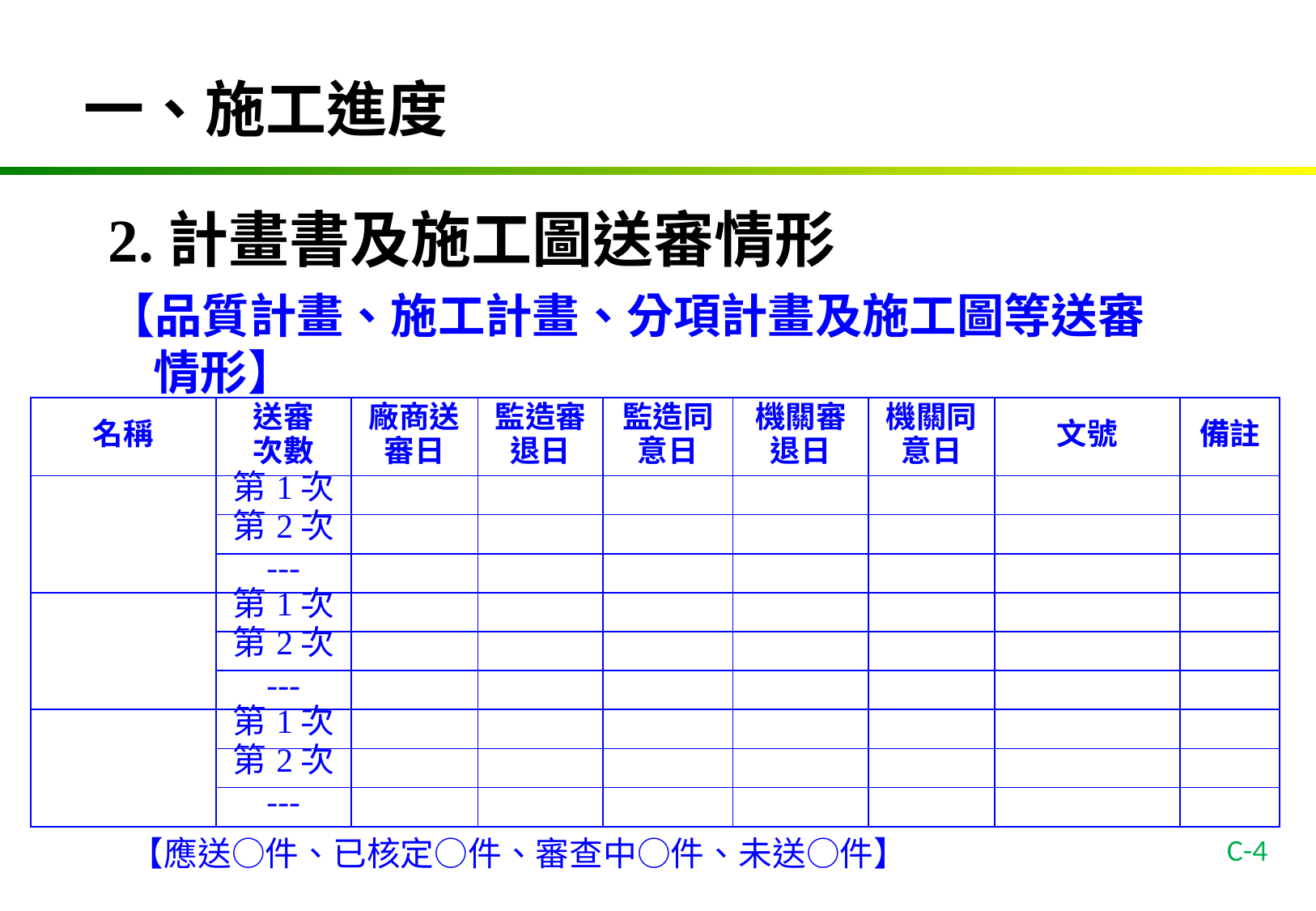

一、施工進度

2.計畫書及施工圖送審情形
【品質計畫、施工計畫、分項計畫及施工圖等送審情形】
| 名稱 | 送審 次數 | 廠商送審日 | 監造審退日 | 監造同意日 | 機關審退日 | 機關同意日 | 文號 | 備註 |
| --- | --- | --- | --- | --- | --- | --- | --- | --- |
|  | 第1次 |  |  |  |  |  |  |  |
|  | 第2次 |  |  |  |  |  |  |  |
|  | --- |  |  |  |  |  |  |  |
|  | 第1次 |  |  |  |  |  |  |  |
|  | 第2次 |  |  |  |  |  |  |  |
|  | --- |  |  |  |  |  |  |  |
|  | 第1次 |  |  |  |  |  |  |  |
|  | 第2次 |  |  |  |  |  |  |  |
|  | --- |  |  |  |  |  |  |  |
C-4
【應送○件、已核定○件、審查中○件、未送○件】